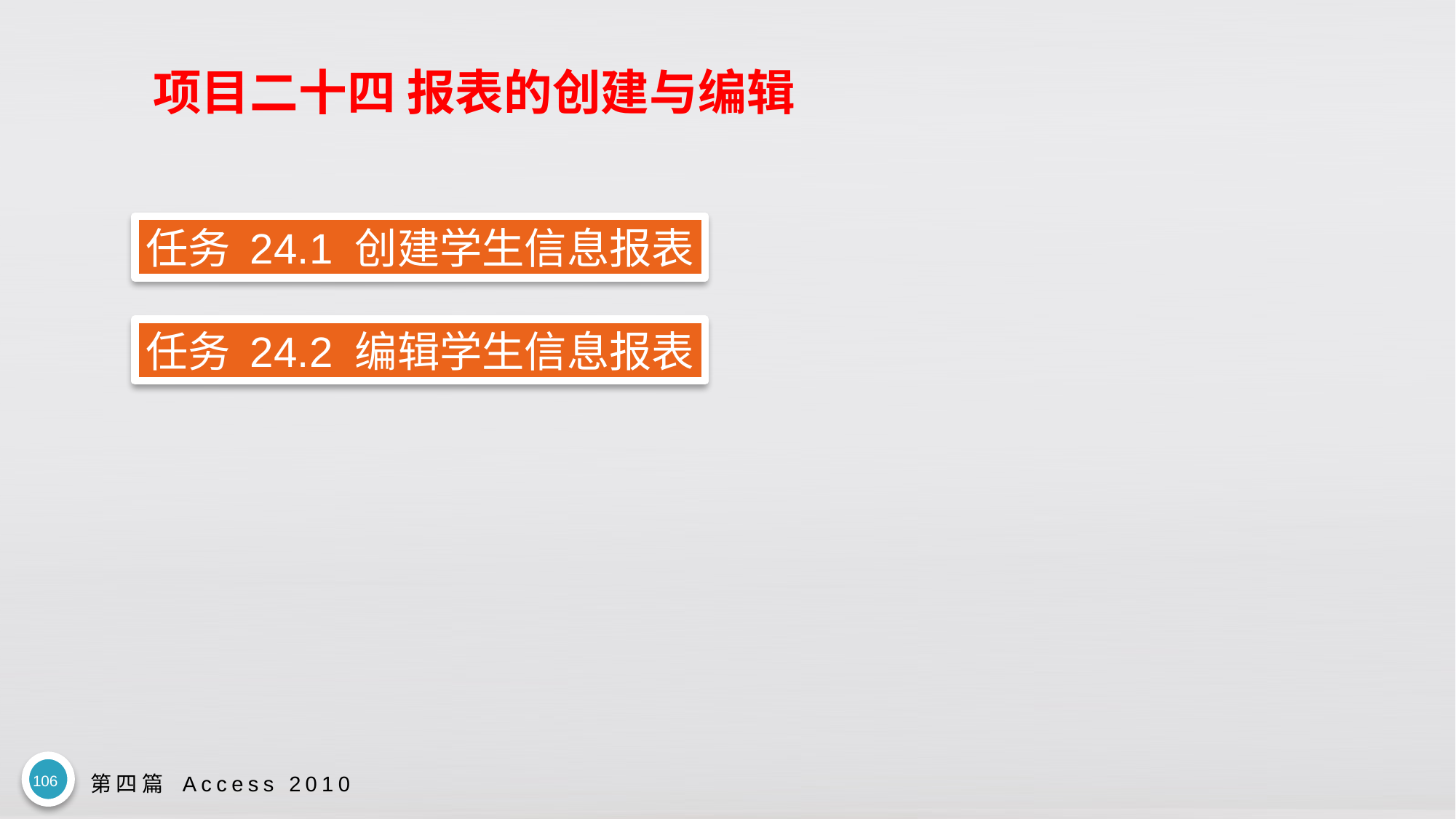

# 项目二十四 报表的创建与编辑
任务 24.1 创建学生信息报表
任务 24.2 编辑学生信息报表
106